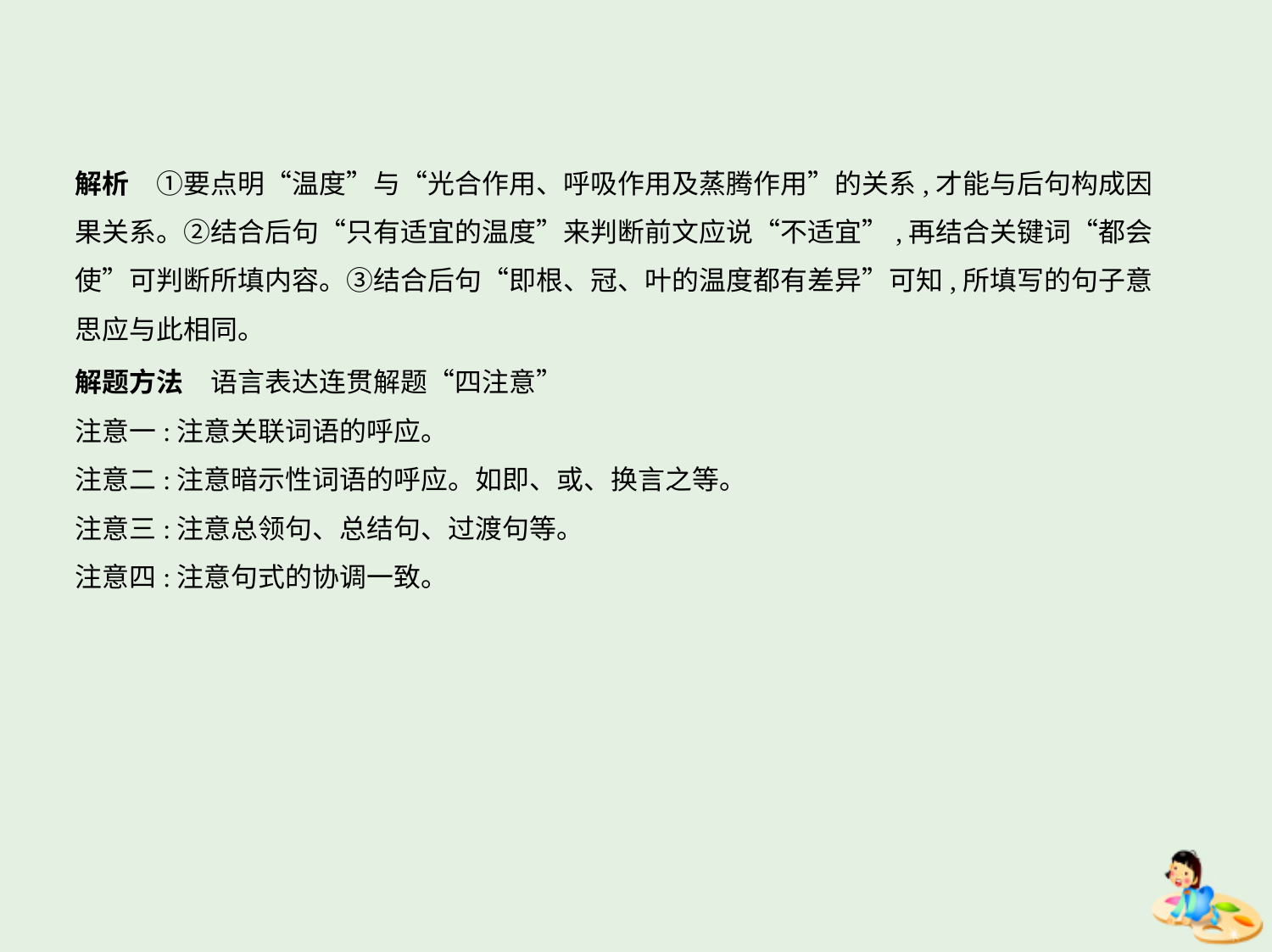

解析　①要点明“温度”与“光合作用、呼吸作用及蒸腾作用”的关系,才能与后句构成因
果关系。②结合后句“只有适宜的温度”来判断前文应说“不适宜”,再结合关键词“都会
使”可判断所填内容。③结合后句“即根、冠、叶的温度都有差异”可知,所填写的句子意
思应与此相同。
解题方法　语言表达连贯解题“四注意”
注意一:注意关联词语的呼应。
注意二:注意暗示性词语的呼应。如即、或、换言之等。
注意三:注意总领句、总结句、过渡句等。
注意四:注意句式的协调一致。